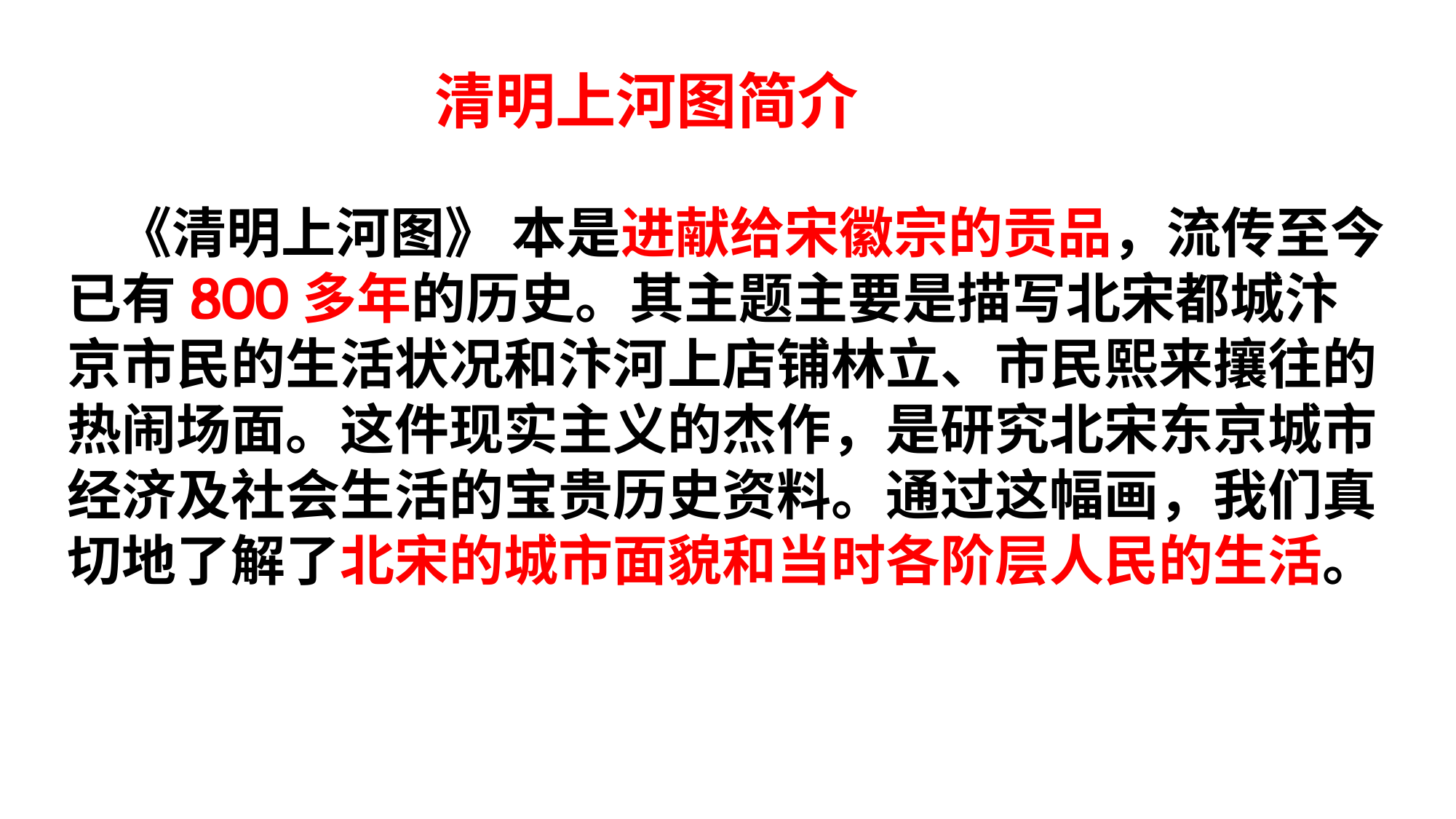

清明上河图简介
   《清明上河图》 本是进献给宋徽宗的贡品，流传至今已有800多年的历史。其主题主要是描写北宋都城汴京市民的生活状况和汴河上店铺林立、市民熙来攘往的热闹场面。这件现实主义的杰作，是研究北宋东京城市经济及社会生活的宝贵历史资料。通过这幅画，我们真切地了解了北宋的城市面貌和当时各阶层人民的生活。